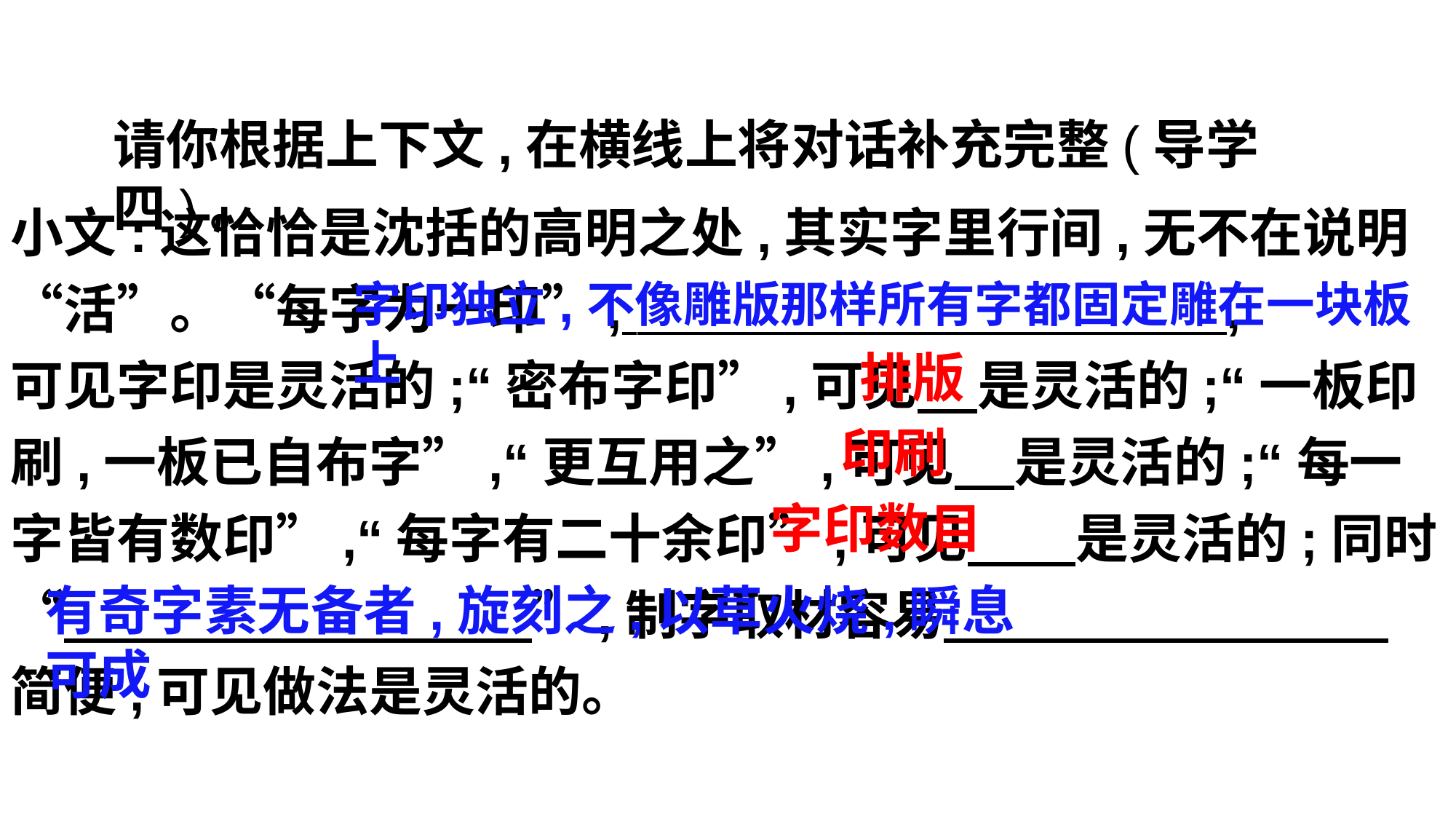

请你根据上下文,在横线上将对话补充完整(导学四)。
小文:这恰恰是沈括的高明之处,其实字里行间,无不在说明“活”。“每字为一印”,                                         ,
可见字印是灵活的;“密布字印”,可见     是灵活的;“一板印刷,一板已自布字”,“更互用之”,可见     是灵活的;“每一字皆有数印”,“每字有二十余印”,可见         是灵活的;同时“                                       ”,制字取材容易                                      简便,可见做法是灵活的。
字印独立,不像雕版那样所有字都固定雕在一块板上
排版
印刷
字印数目
有奇字素无备者,旋刻之,以草火烧,瞬息可成